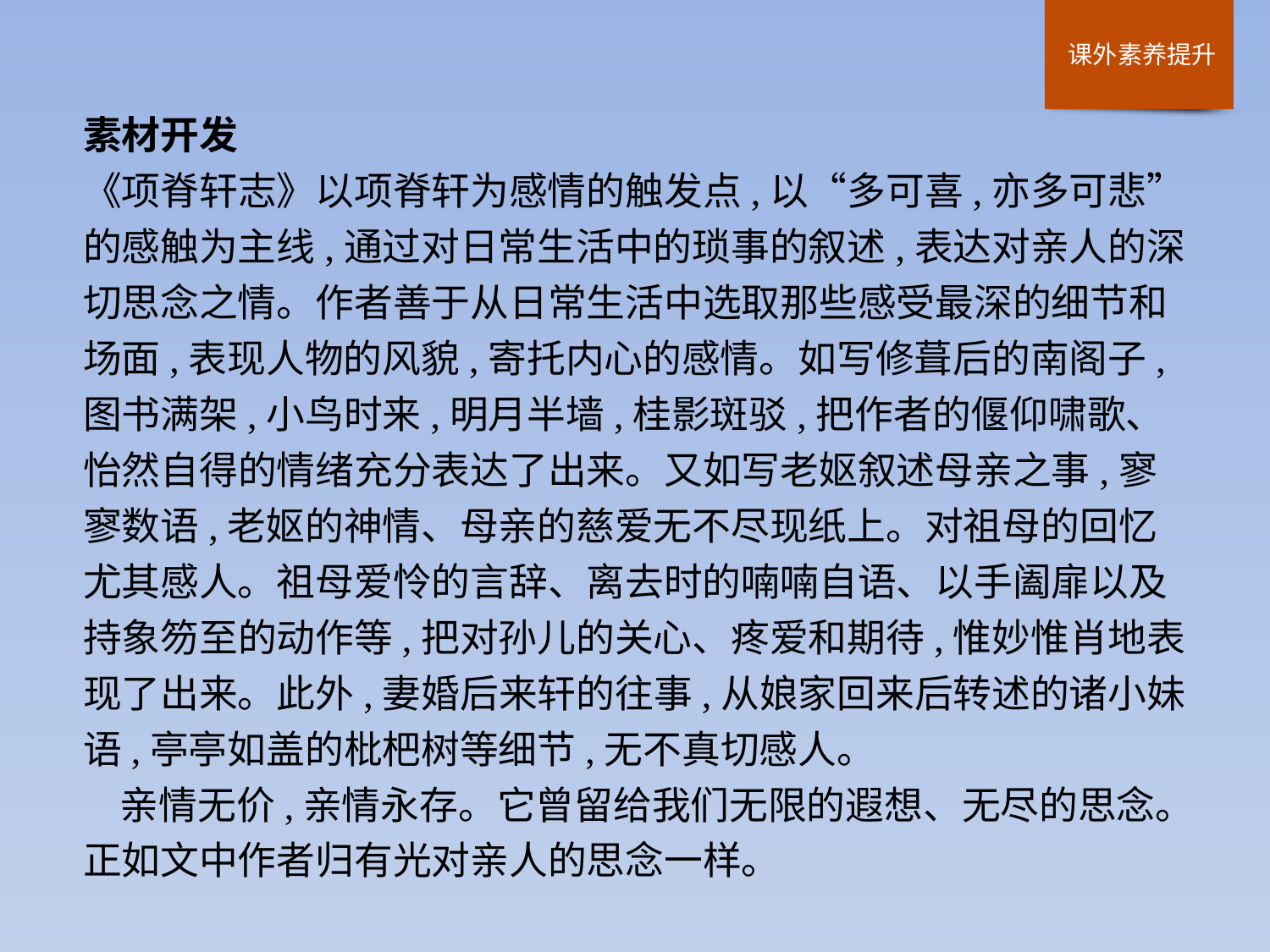

素材开发
《项脊轩志》以项脊轩为感情的触发点,以“多可喜,亦多可悲”的感触为主线,通过对日常生活中的琐事的叙述,表达对亲人的深切思念之情。作者善于从日常生活中选取那些感受最深的细节和场面,表现人物的风貌,寄托内心的感情。如写修葺后的南阁子,图书满架,小鸟时来,明月半墙,桂影斑驳,把作者的偃仰啸歌、怡然自得的情绪充分表达了出来。又如写老妪叙述母亲之事,寥寥数语,老妪的神情、母亲的慈爱无不尽现纸上。对祖母的回忆尤其感人。祖母爱怜的言辞、离去时的喃喃自语、以手阖扉以及持象笏至的动作等,把对孙儿的关心、疼爱和期待,惟妙惟肖地表现了出来。此外,妻婚后来轩的往事,从娘家回来后转述的诸小妹语,亭亭如盖的枇杷树等细节,无不真切感人。
亲情无价,亲情永存。它曾留给我们无限的遐想、无尽的思念。正如文中作者归有光对亲人的思念一样。